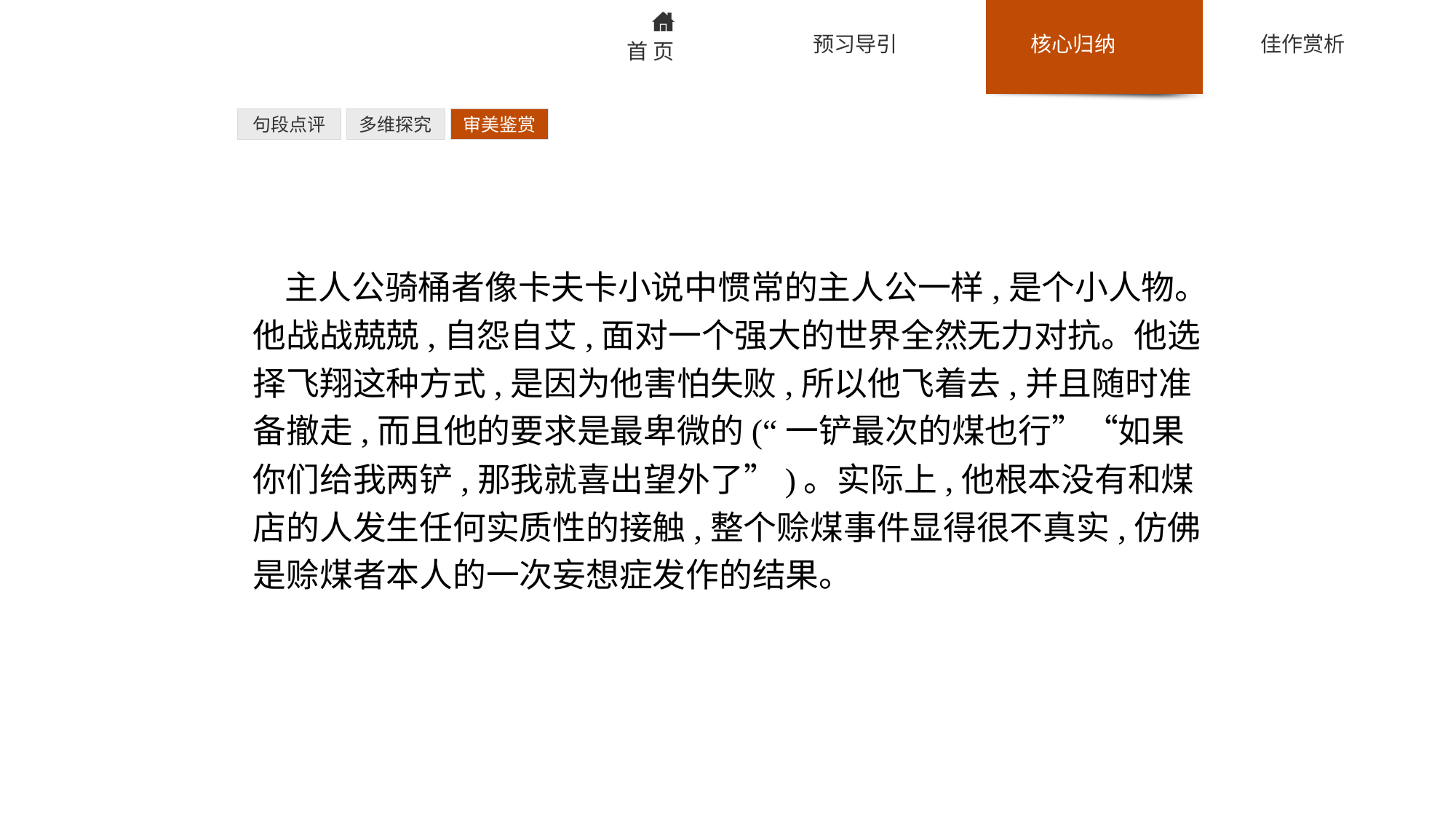

句段点评
多维探究
审美鉴赏
主人公骑桶者像卡夫卡小说中惯常的主人公一样,是个小人物。他战战兢兢,自怨自艾,面对一个强大的世界全然无力对抗。他选择飞翔这种方式,是因为他害怕失败,所以他飞着去,并且随时准备撤走,而且他的要求是最卑微的(“一铲最次的煤也行”“如果你们给我两铲,那我就喜出望外了”)。实际上,他根本没有和煤店的人发生任何实质性的接触,整个赊煤事件显得很不真实,仿佛是赊煤者本人的一次妄想症发作的结果。